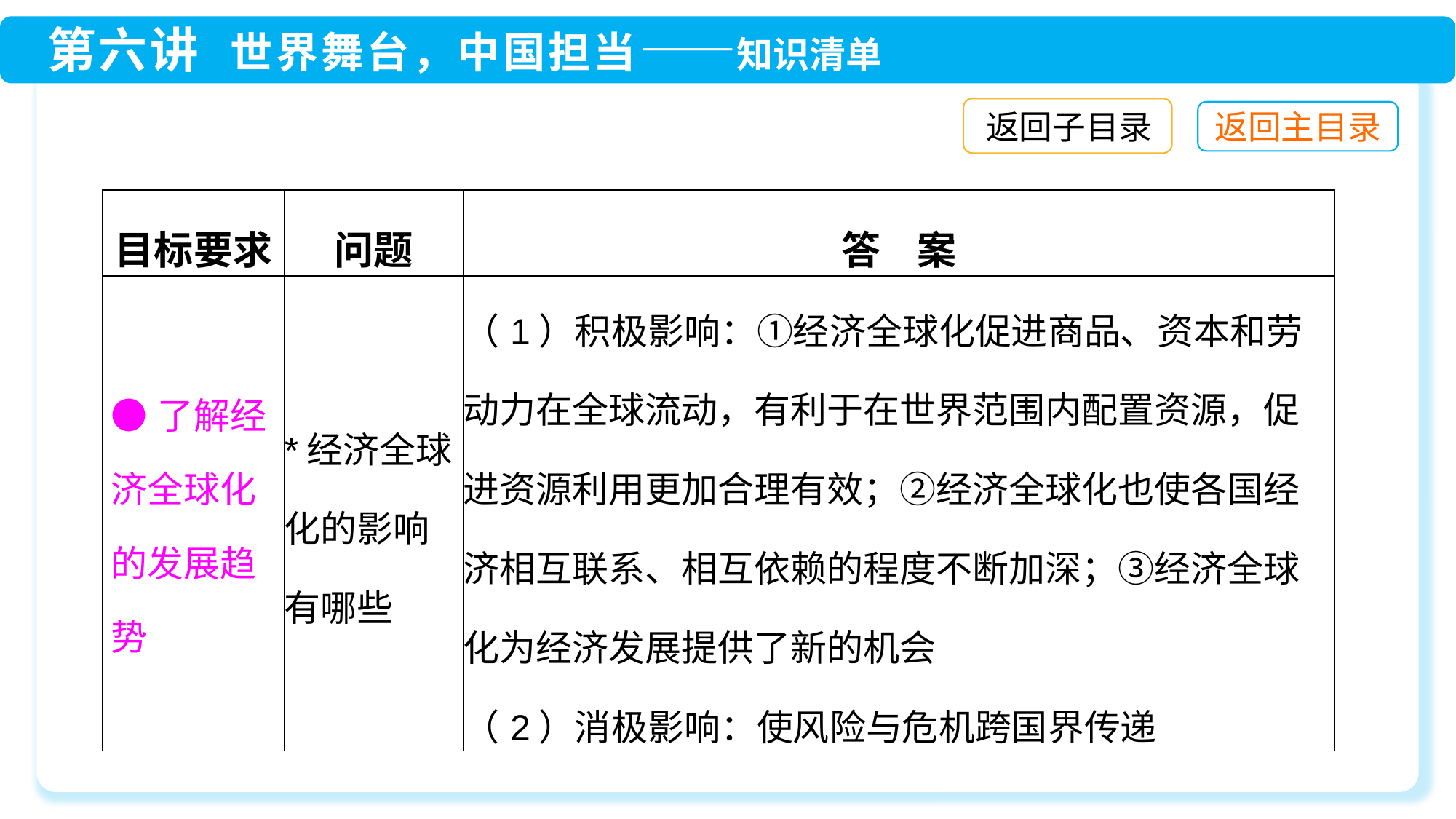

返回子目录
| 目标要求 | 问题 | 答 案 |
| --- | --- | --- |
| ●了解经济全球化的发展趋势 | \*经济全球化的影响有哪些 | （1）积极影响：①经济全球化促进商品、资本和劳动力在全球流动，有利于在世界范围内配置资源，促进资源利用更加合理有效；②经济全球化也使各国经济相互联系、相互依赖的程度不断加深；③经济全球化为经济发展提供了新的机会 （2）消极影响：使风险与危机跨国界传递 |